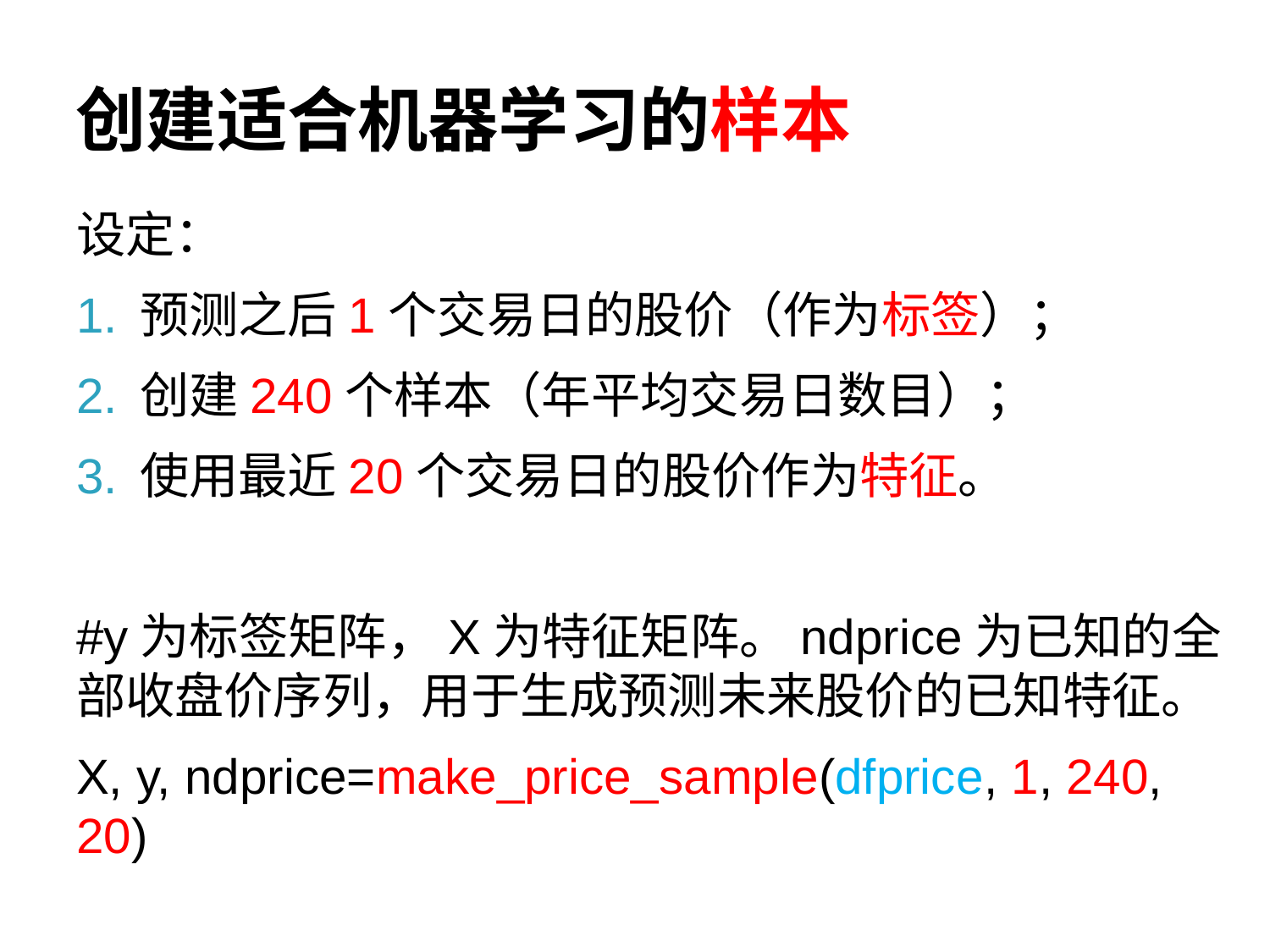

# 创建适合机器学习的样本
设定：
预测之后1个交易日的股价（作为标签）；
创建240个样本（年平均交易日数目）；
使用最近20个交易日的股价作为特征。

#y为标签矩阵，X为特征矩阵。ndprice为已知的全部收盘价序列，用于生成预测未来股价的已知特征。
X, y, ndprice=make_price_sample(dfprice, 1, 240, 20)